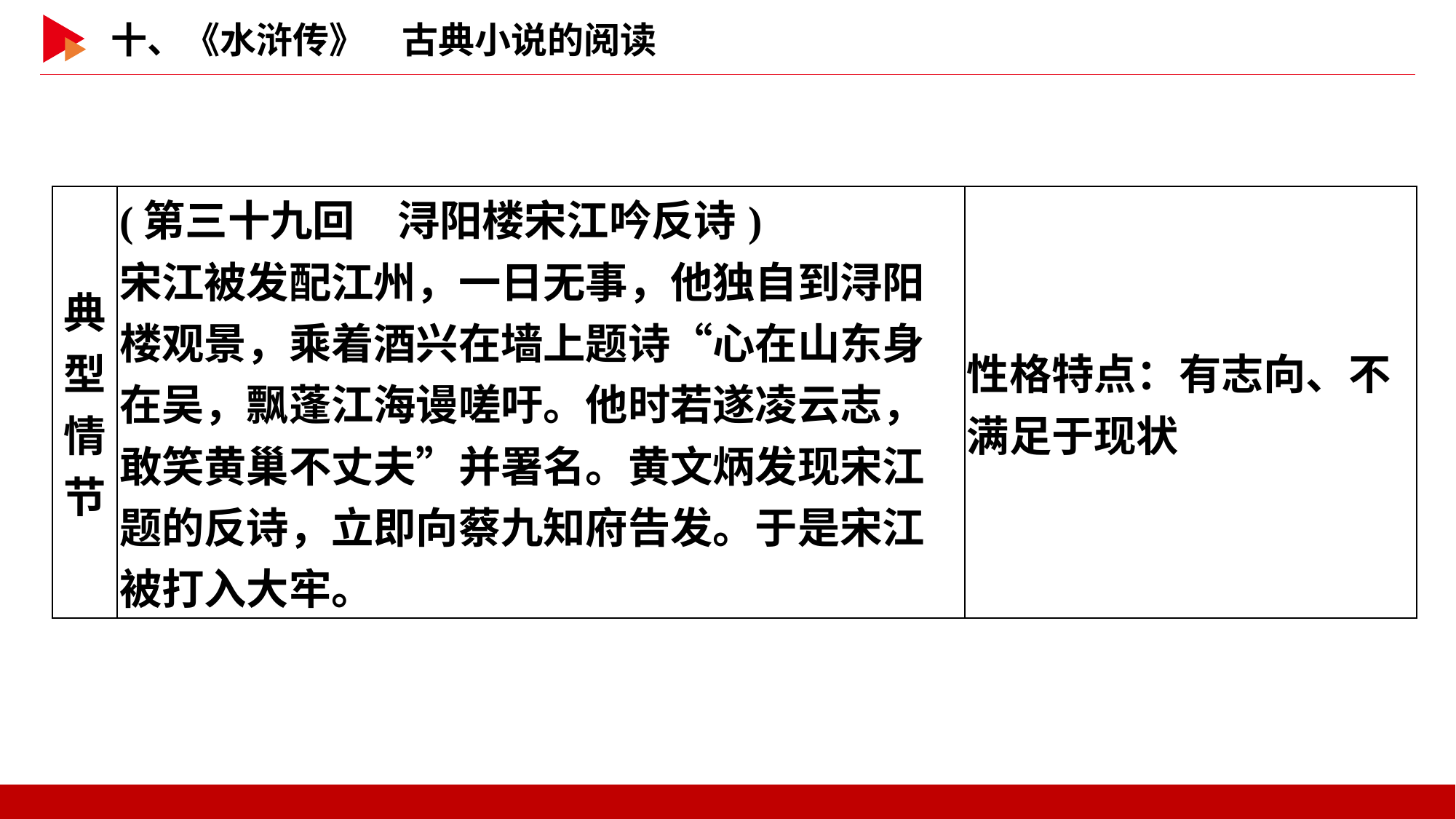

| 典型情节 | (第三十九回　浔阳楼宋江吟反诗) 宋江被发配江州，一日无事，他独自到浔阳楼观景，乘着酒兴在墙上题诗“心在山东身在吴，飘蓬江海谩嗟吁。他时若遂凌云志，敢笑黄巢不丈夫”并署名。黄文炳发现宋江题的反诗，立即向蔡九知府告发。于是宋江被打入大牢。 | 性格特点：有志向、不满足于现状 |
| --- | --- | --- |